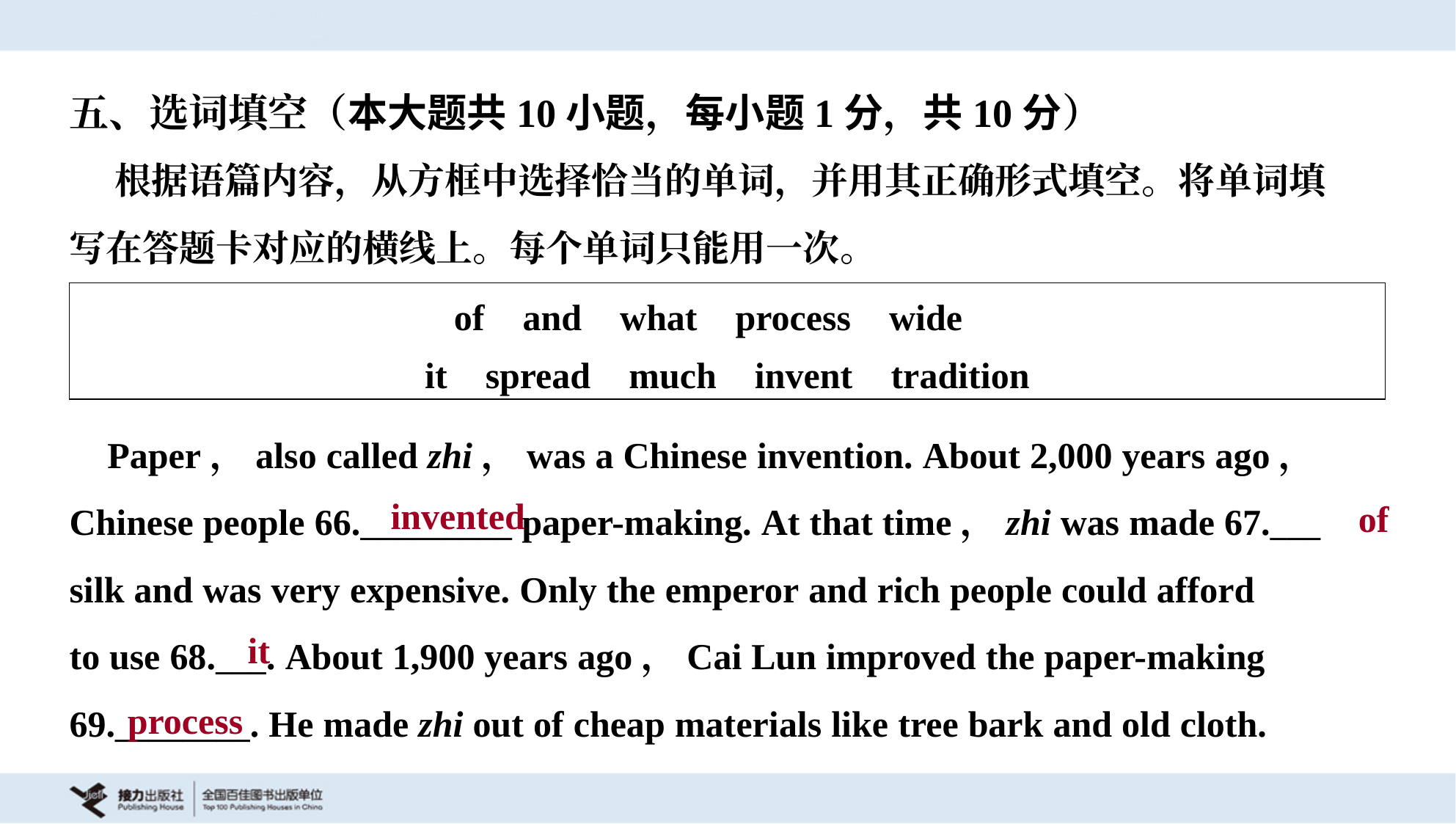

五、选词填空（本大题共10小题，每小题1分，共10分）
    根据语篇内容，从方框中选择恰当的单词，并用其正确形式填空。将单词填
写在答题卡对应的横线上。每个单词只能用一次。
| of and what process wide it spread much invent tradition |
| --- |
    Paper，also called zhi，was a Chinese invention. About 2,000 years ago，
Chinese people 66._________ paper-making. At that time，zhi was made 67.___
silk and was very expensive. Only the emperor and rich people could afford
to use 68.___. About 1,900 years ago，Cai Lun improved the paper-making
69.________. He made zhi out of cheap materials like tree bark and old cloth.

invented
of
it
process